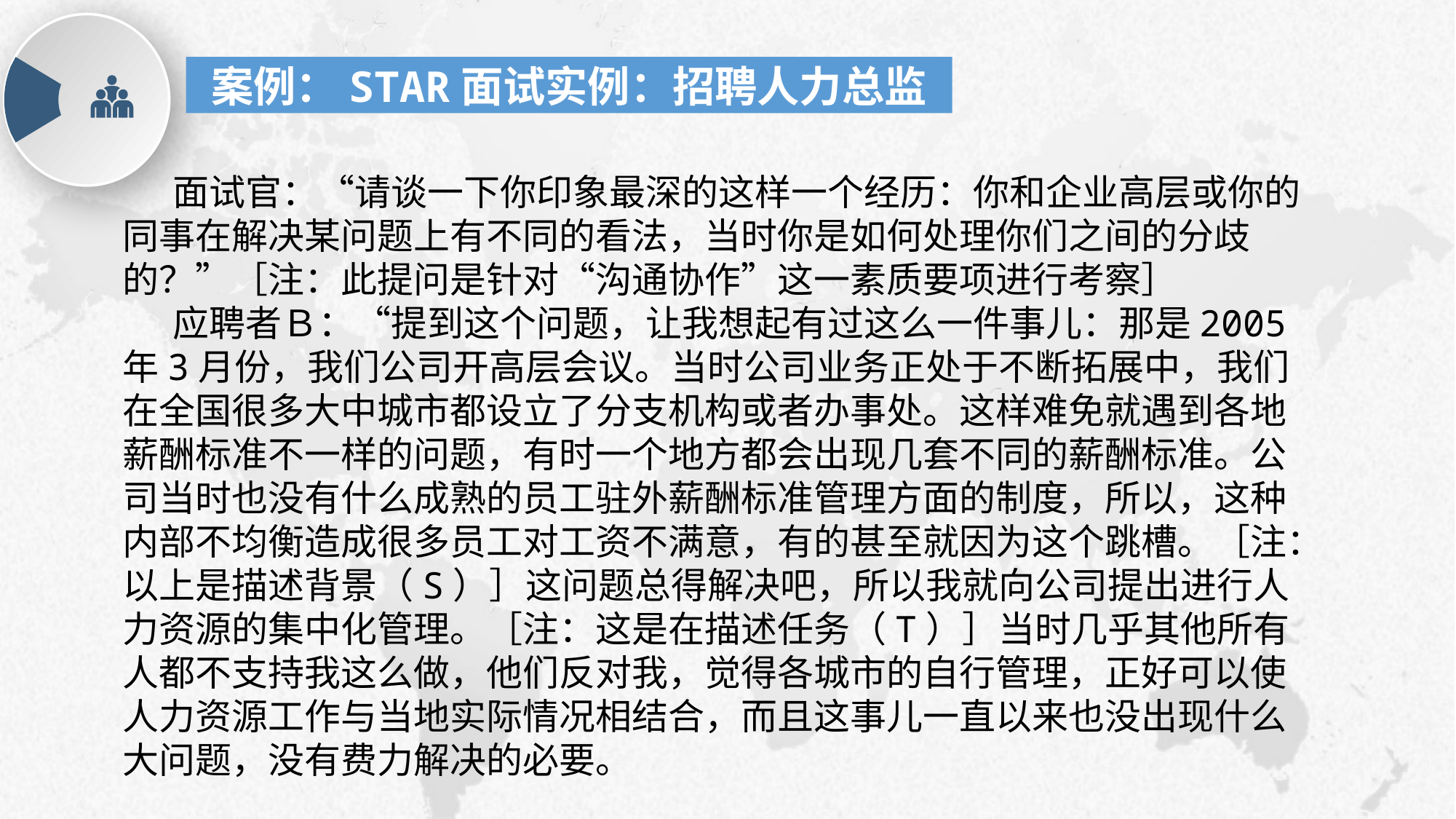

案例：STAR面试实例：招聘人力总监
     面试官：“请谈一下你印象最深的这样一个经历：你和企业高层或你的同事在解决某问题上有不同的看法，当时你是如何处理你们之间的分歧的？”［注：此提问是针对“沟通协作”这一素质要项进行考察］
     应聘者Ｂ：“提到这个问题，让我想起有过这么一件事儿：那是2005年3月份，我们公司开高层会议。当时公司业务正处于不断拓展中，我们在全国很多大中城市都设立了分支机构或者办事处。这样难免就遇到各地薪酬标准不一样的问题，有时一个地方都会出现几套不同的薪酬标准。公司当时也没有什么成熟的员工驻外薪酬标准管理方面的制度，所以，这种内部不均衡造成很多员工对工资不满意，有的甚至就因为这个跳槽。［注：以上是描述背景（S）］这问题总得解决吧，所以我就向公司提出进行人力资源的集中化管理。［注：这是在描述任务（T）］当时几乎其他所有人都不支持我这么做，他们反对我，觉得各城市的自行管理，正好可以使人力资源工作与当地实际情况相结合，而且这事儿一直以来也没出现什么大问题，没有费力解决的必要。